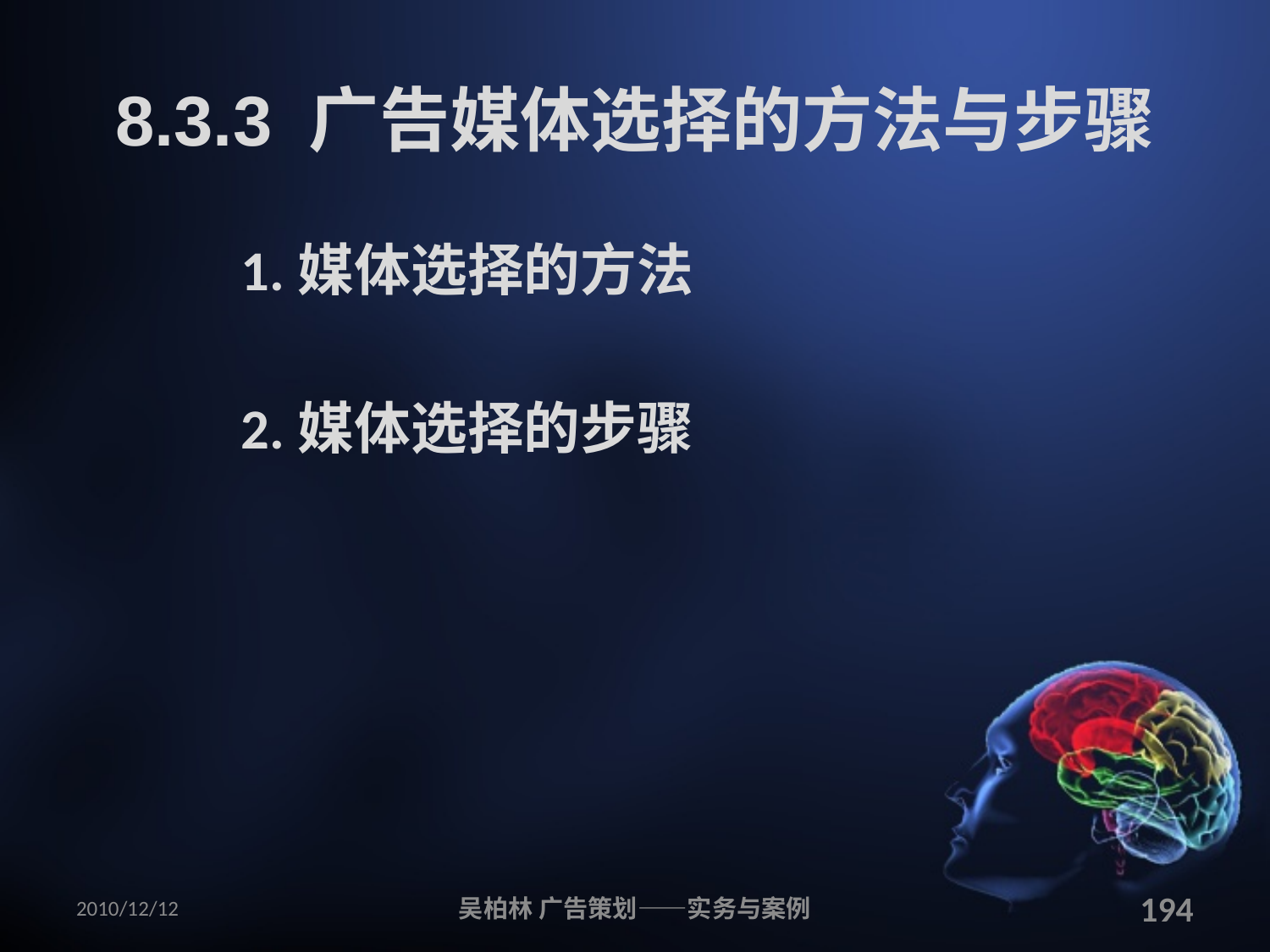

# 8.3.3 广告媒体选择的方法与步骤
1.媒体选择的方法

2.媒体选择的步骤
2010/12/12
吴柏林 广告策划——实务与案例
194